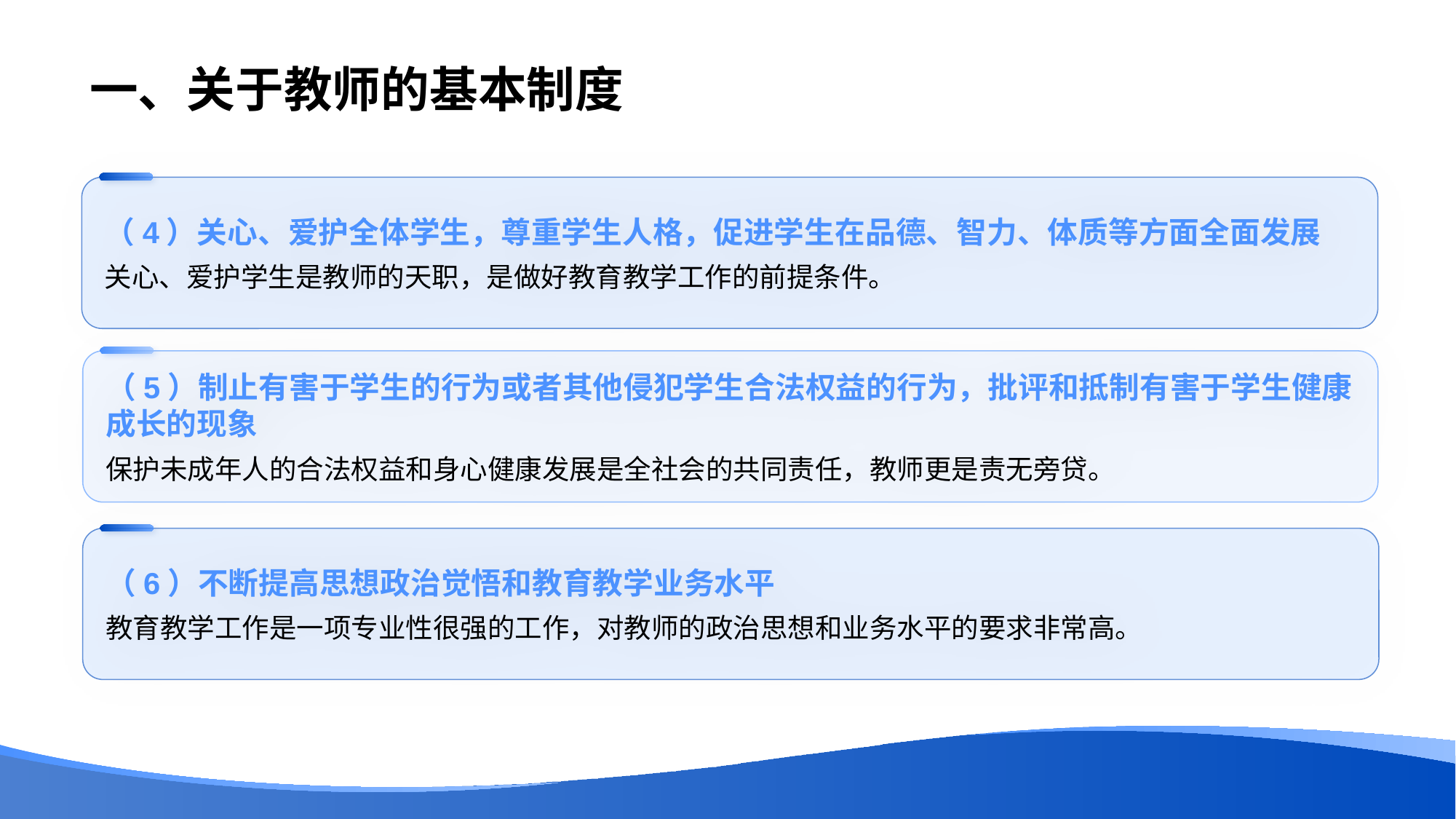

# 一、关于教师的基本制度

（4）关心、爱护全体学生，尊重学生人格，促进学生在品德、智力、体质等方面全面发展
关心、爱护学生是教师的天职，是做好教育教学工作的前提条件。

（5）制止有害于学生的行为或者其他侵犯学生合法权益的行为，批评和抵制有害于学生健康成长的现象
保护未成年人的合法权益和身心健康发展是全社会的共同责任，教师更是责无旁贷。

（6）不断提高思想政治觉悟和教育教学业务水平
教育教学工作是一项专业性很强的工作，对教师的政治思想和业务水平的要求非常高。